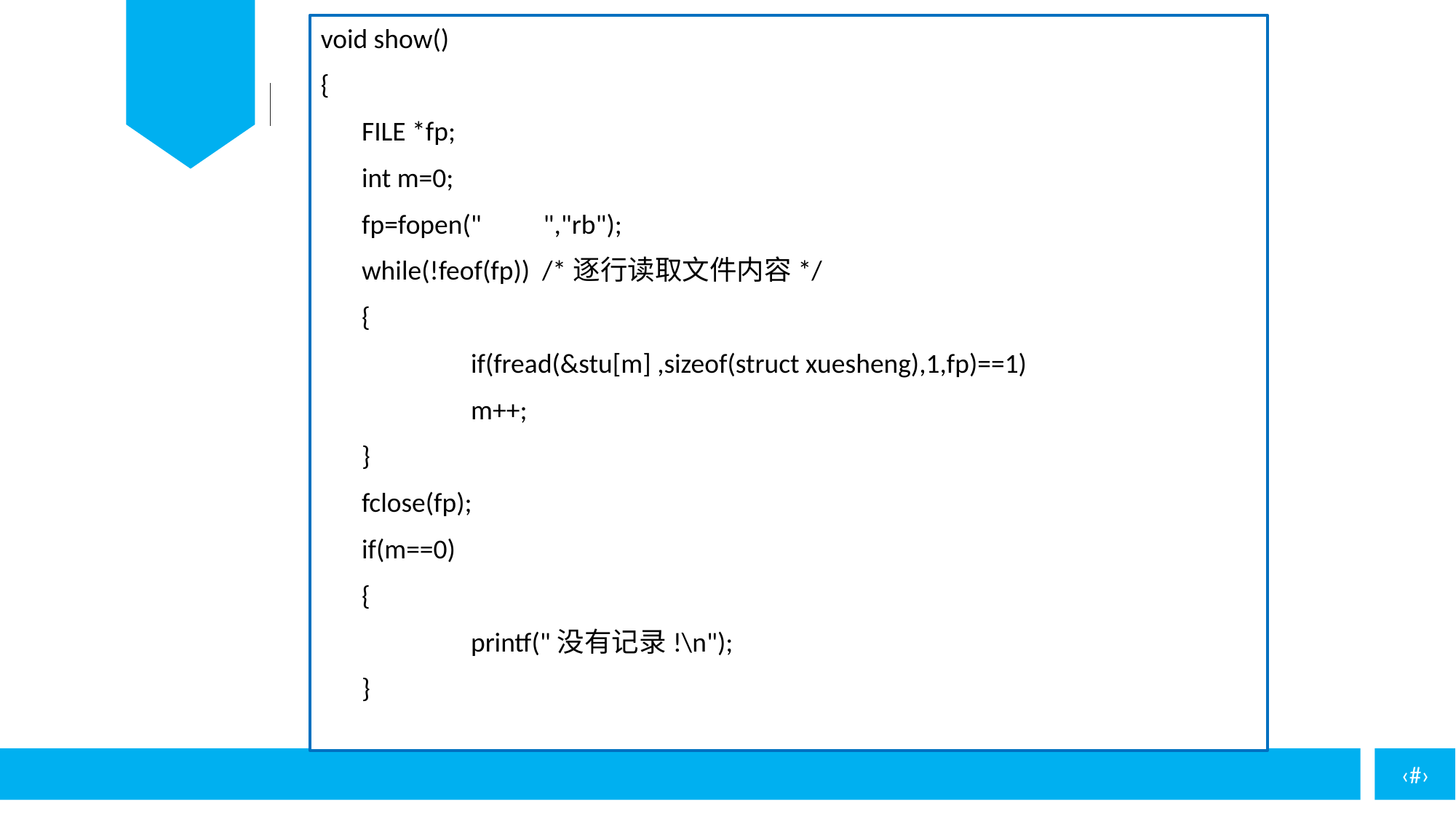

void show()
{
	FILE *fp;
  	int m=0;
  	fp=fopen("          ","rb");
  	while(!feof(fp))  /*逐行读取文件内容*/
  	{
  		if(fread(&stu[m] ,sizeof(struct xuesheng),1,fp)==1)
   		m++;
   	}
   	fclose(fp);
	if(m==0)
	{
		printf("没有记录!\n");
	}